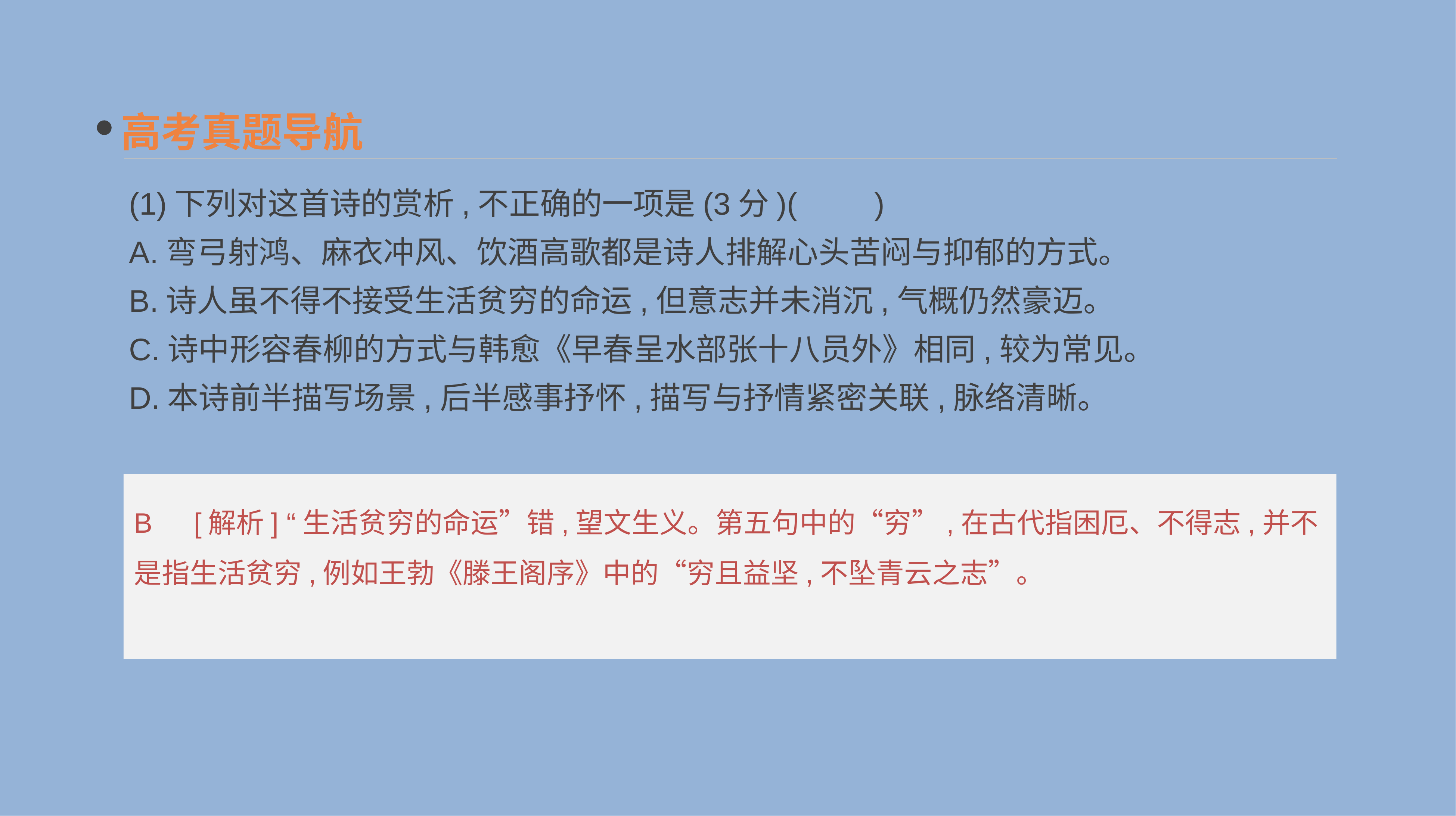

高考真题导航

(1)下列对这首诗的赏析,不正确的一项是(3分)(　　)
A.弯弓射鸿、麻衣冲风、饮酒高歌都是诗人排解心头苦闷与抑郁的方式。
B.诗人虽不得不接受生活贫穷的命运,但意志并未消沉,气概仍然豪迈。
C.诗中形容春柳的方式与韩愈《早春呈水部张十八员外》相同,较为常见。
D.本诗前半描写场景,后半感事抒怀,描写与抒情紧密关联,脉络清晰。

B　[解析] “生活贫穷的命运”错,望文生义。第五句中的“穷”,在古代指困厄、不得志,并不是指生活贫穷,例如王勃《滕王阁序》中的“穷且益坚,不坠青云之志”。